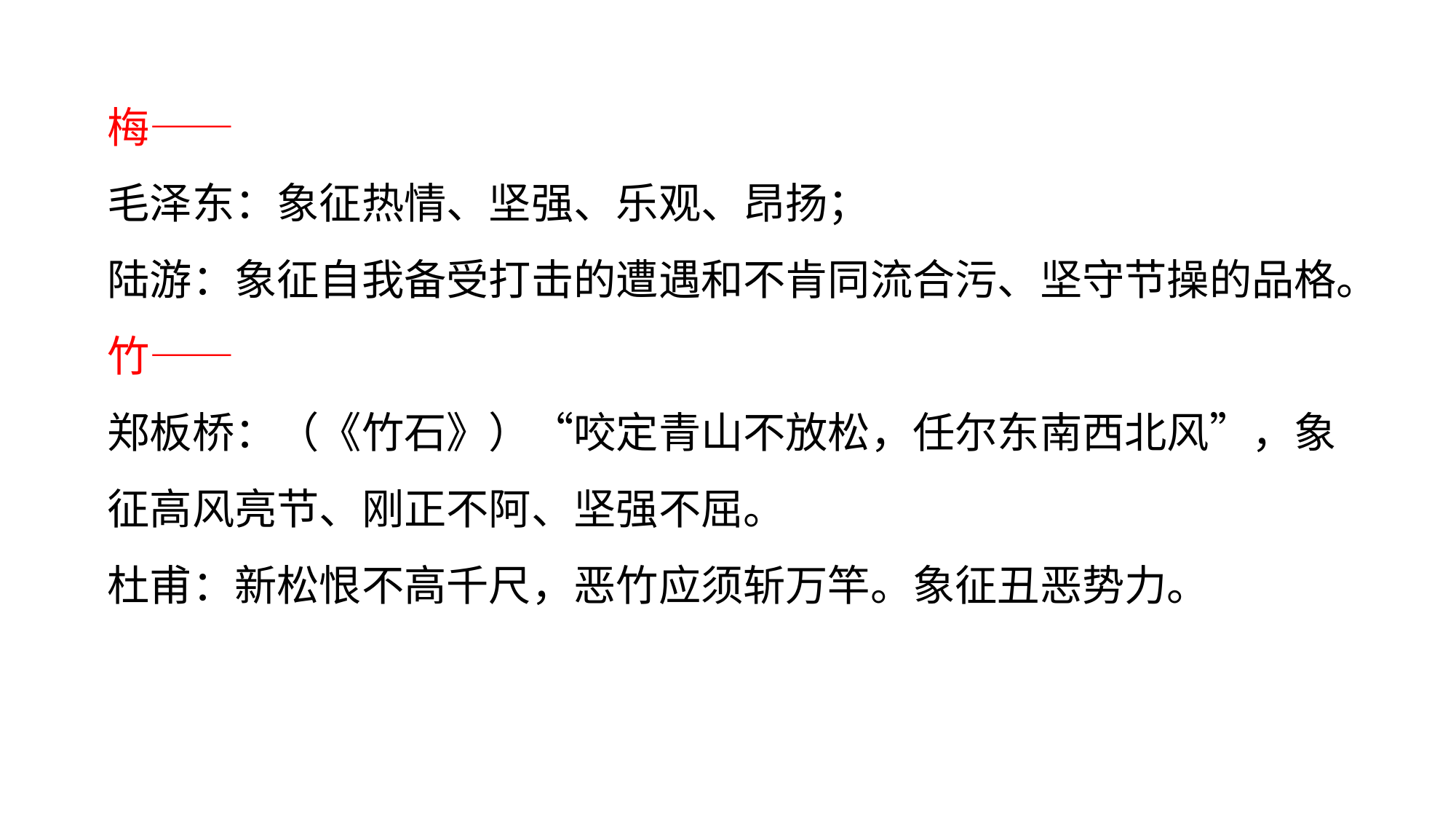

梅——
毛泽东：象征热情、坚强、乐观、昂扬；
陆游：象征自我备受打击的遭遇和不肯同流合污、坚守节操的品格。竹——
郑板桥：（《竹石》）“咬定青山不放松，任尔东南西北风”，象征高风亮节、刚正不阿、坚强不屈。
杜甫：新松恨不高千尺，恶竹应须斩万竿。象征丑恶势力。